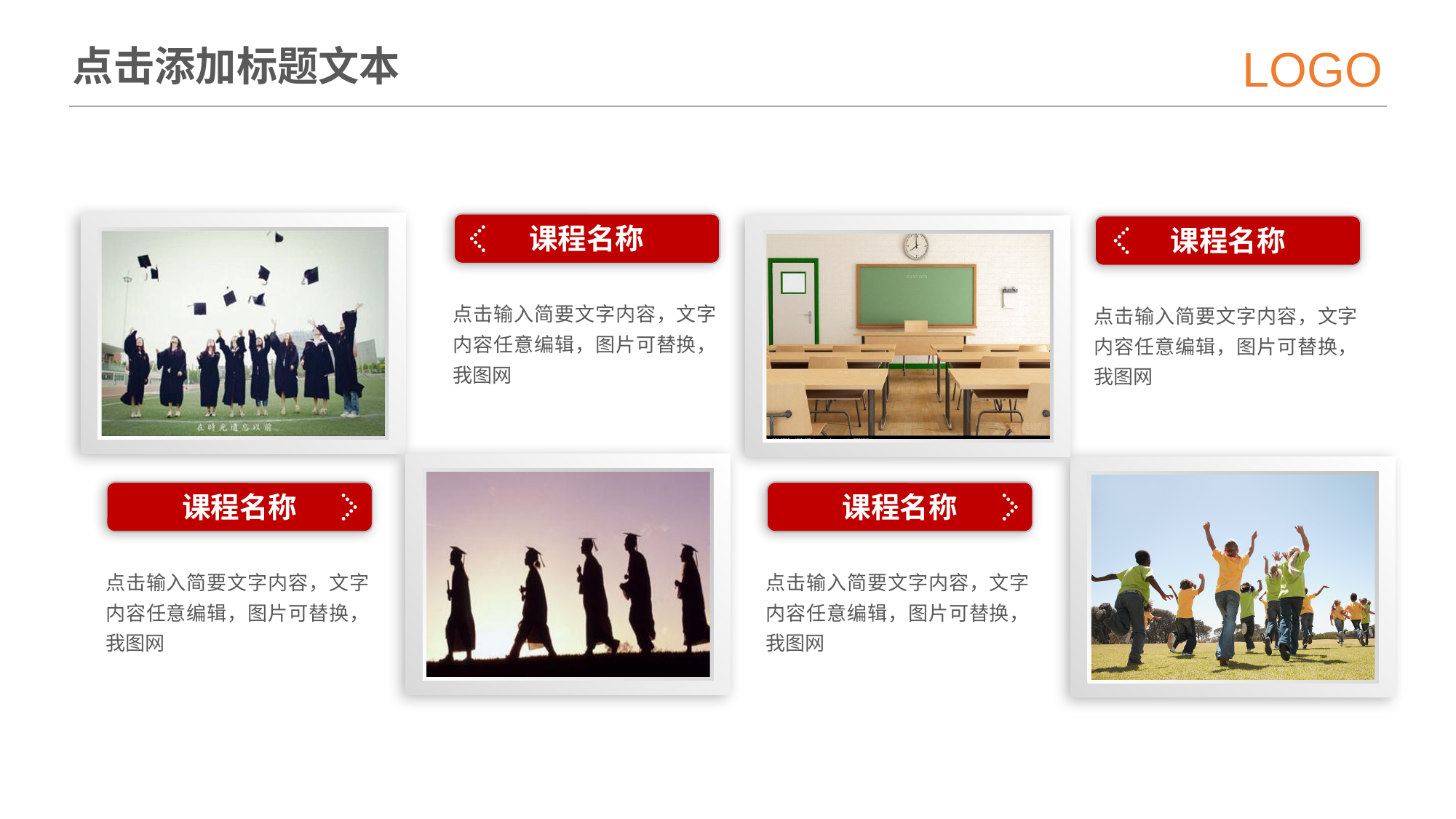

LOGO
点击添加标题文本

课程名称

课程名称

点击输入简要文字内容，文字内容任意编辑，图片可替换，我图网
点击输入简要文字内容，文字内容任意编辑，图片可替换，我图网

课程名称

课程名称

点击输入简要文字内容，文字内容任意编辑，图片可替换，我图网
点击输入简要文字内容，文字内容任意编辑，图片可替换，我图网